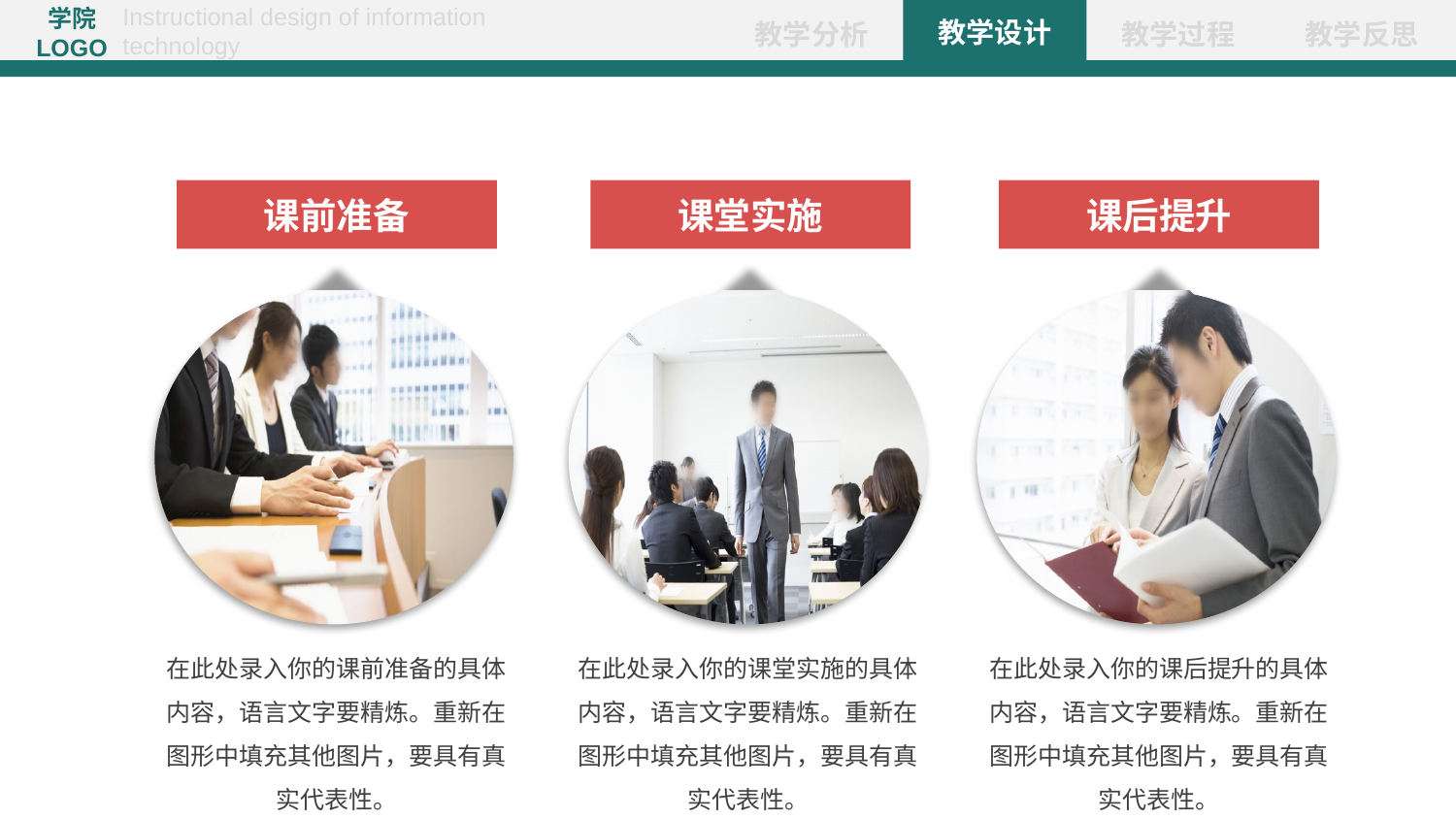

课前准备
课堂实施
课后提升

在此处录入你的课前准备的具体内容，语言文字要精炼。重新在图形中填充其他图片，要具有真实代表性。
在此处录入你的课堂实施的具体内容，语言文字要精炼。重新在图形中填充其他图片，要具有真实代表性。
在此处录入你的课后提升的具体内容，语言文字要精炼。重新在图形中填充其他图片，要具有真实代表性。